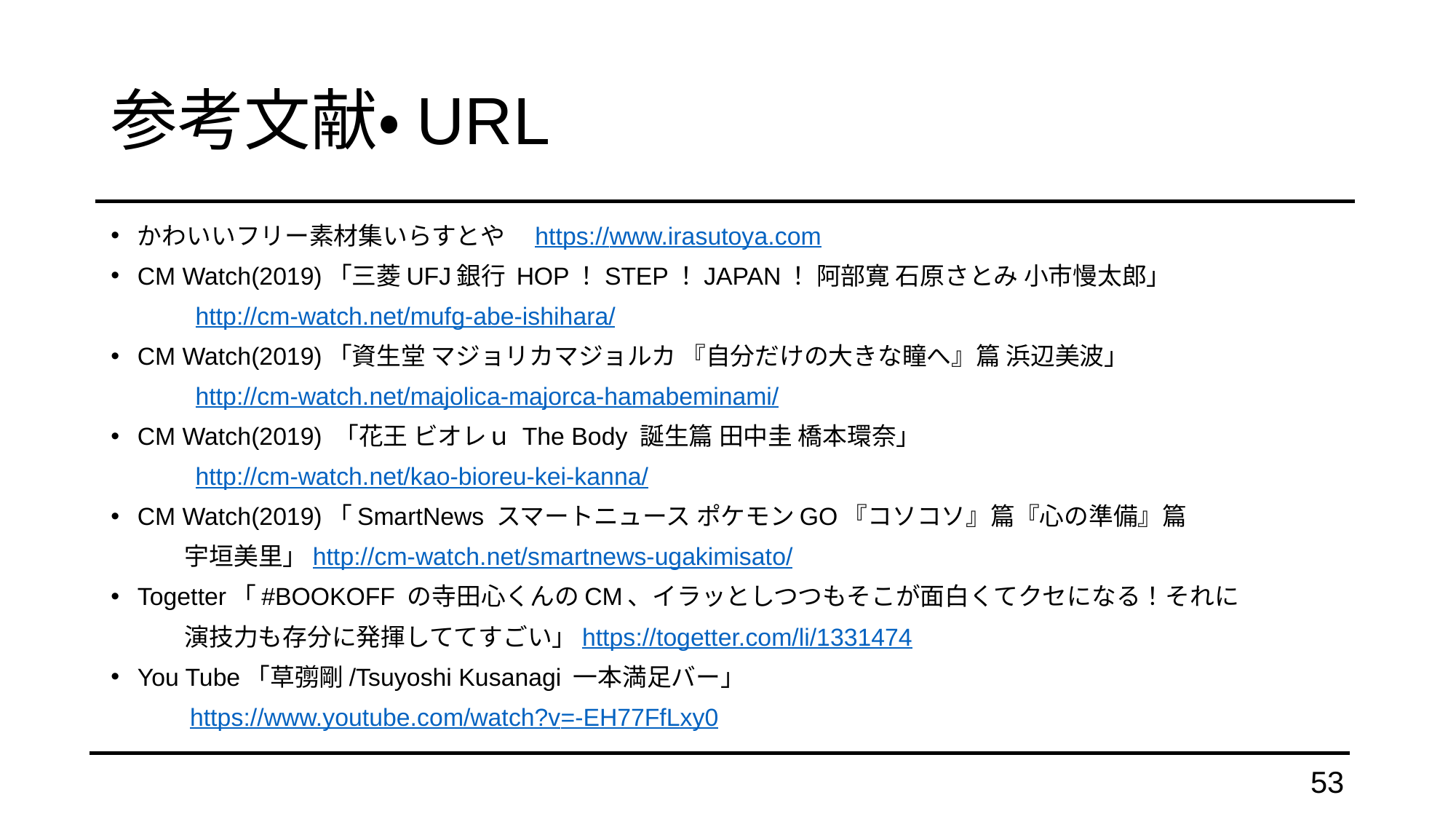

# 参考文献・URL
かわいいフリー素材集いらすとや　https://www.irasutoya.com
CM Watch(2019)「三菱UFJ銀行 HOP！STEP！JAPAN！ 阿部寛 石原さとみ 小市慢太郎」
　　　 http://cm-watch.net/mufg-abe-ishihara/
CM Watch(2019)「資生堂 マジョリカマジョルカ 『自分だけの大きな瞳へ』篇 浜辺美波」
　　　 http://cm-watch.net/majolica-majorca-hamabeminami/
CM Watch(2019) 「花王 ビオレｕ The Body 誕生篇 田中圭 橋本環奈」
　　　 http://cm-watch.net/kao-bioreu-kei-kanna/
CM Watch(2019)「SmartNews スマートニュース ポケモンGO『コソコソ』篇『心の準備』篇
　　　宇垣美里」http://cm-watch.net/smartnews-ugakimisato/
Togetter「#BOOKOFF の寺田心くんのCM、イラッとしつつもそこが面白くてクセになる！それに
　　　演技力も存分に発揮しててすごい」https://togetter.com/li/1331474
You Tube「草彅剛/Tsuyoshi Kusanagi 一本満足バー」
　　　https://www.youtube.com/watch?v=-EH77FfLxy0

53